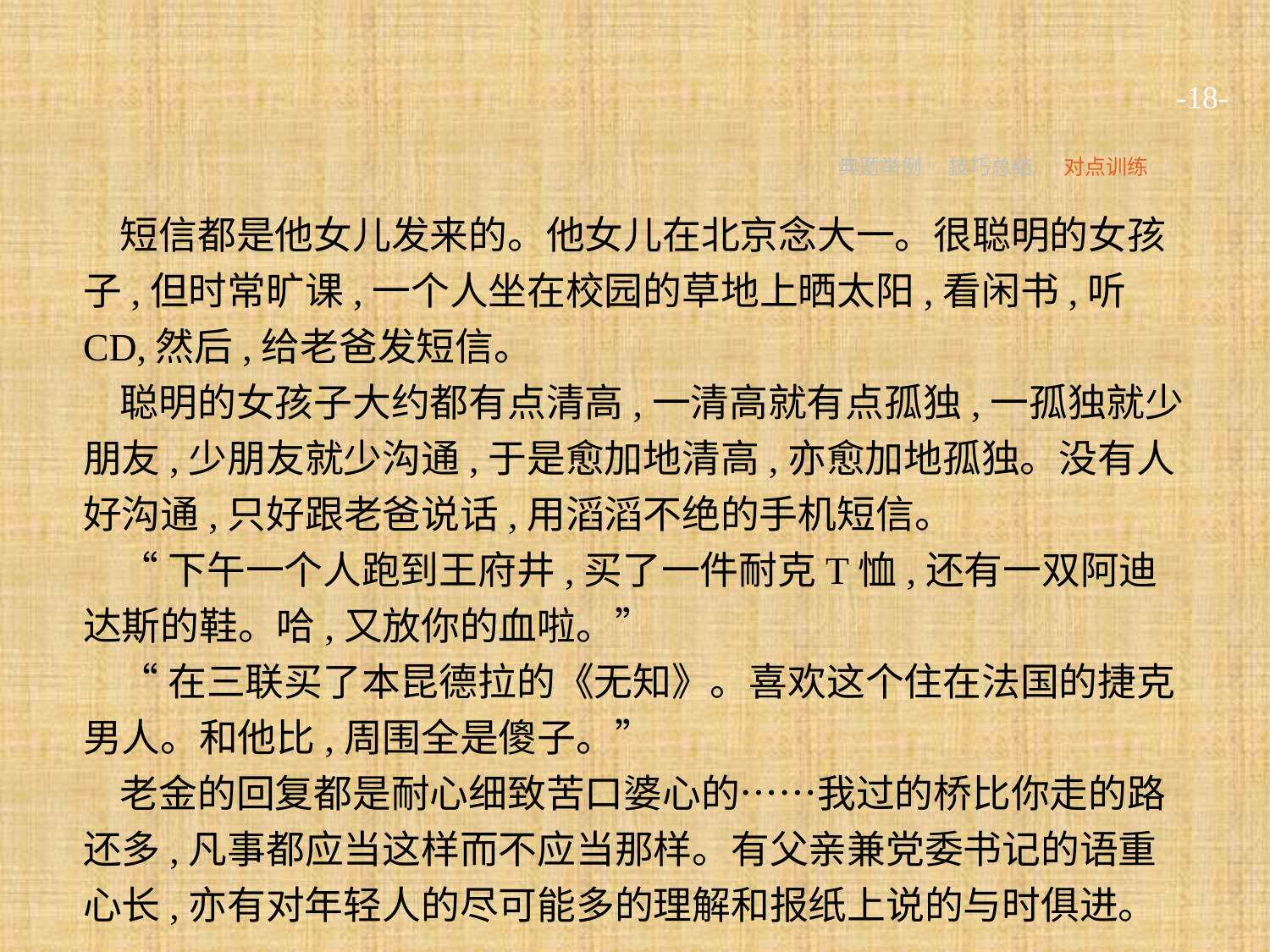

-18-
典题举例
技巧总结
对点训练
短信都是他女儿发来的。他女儿在北京念大一。很聪明的女孩子,但时常旷课,一个人坐在校园的草地上晒太阳,看闲书,听CD,然后,给老爸发短信。
聪明的女孩子大约都有点清高,一清高就有点孤独,一孤独就少朋友,少朋友就少沟通,于是愈加地清高,亦愈加地孤独。没有人好沟通,只好跟老爸说话,用滔滔不绝的手机短信。
“下午一个人跑到王府井,买了一件耐克T恤,还有一双阿迪达斯的鞋。哈,又放你的血啦。”
“在三联买了本昆德拉的《无知》。喜欢这个住在法国的捷克男人。和他比,周围全是傻子。”
老金的回复都是耐心细致苦口婆心的……我过的桥比你走的路还多,凡事都应当这样而不应当那样。有父亲兼党委书记的语重心长,亦有对年轻人的尽可能多的理解和报纸上说的与时俱进。